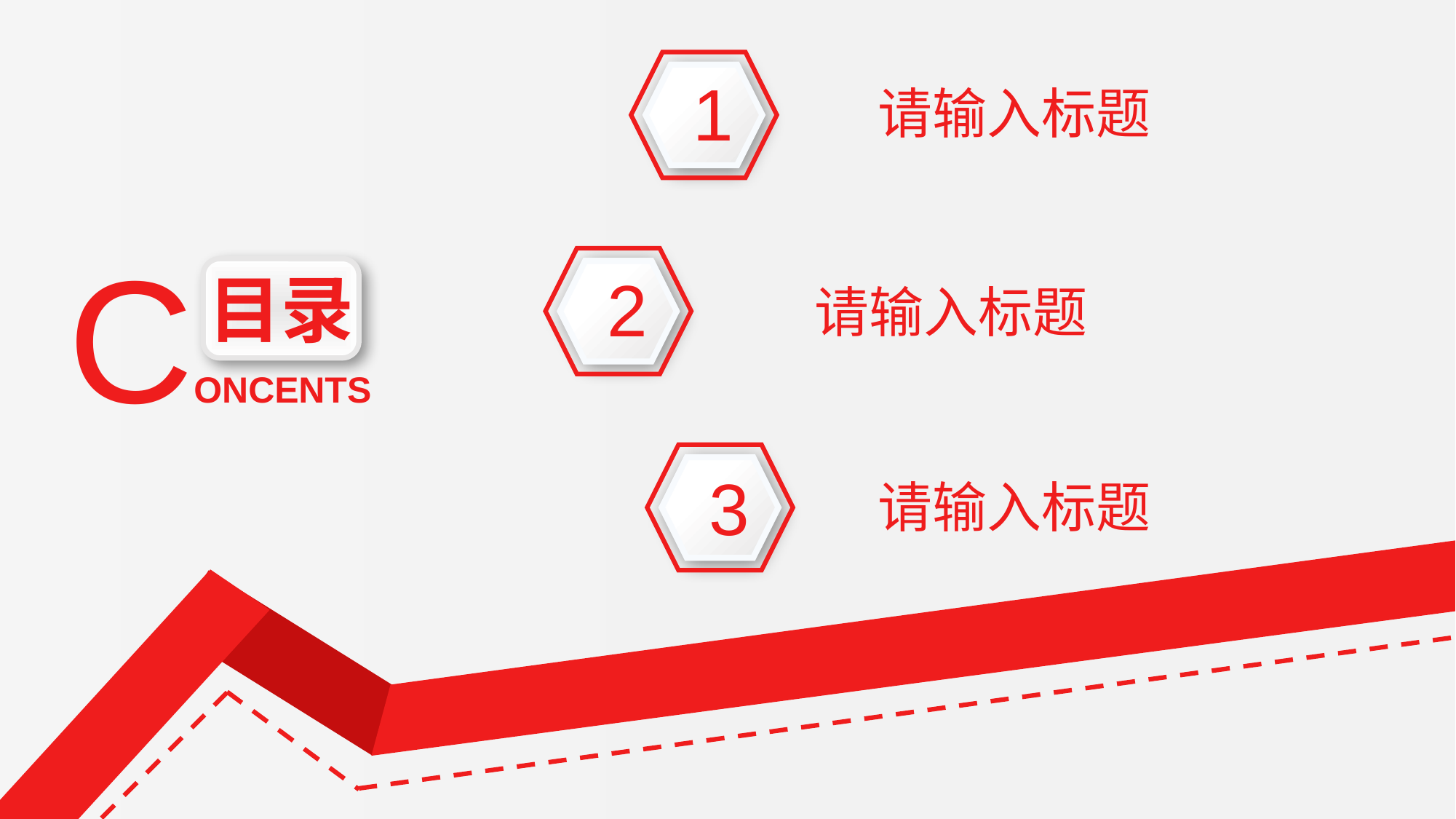

1
请输入标题
CONCENTS

2
目录

请输入标题

3
请输入标题